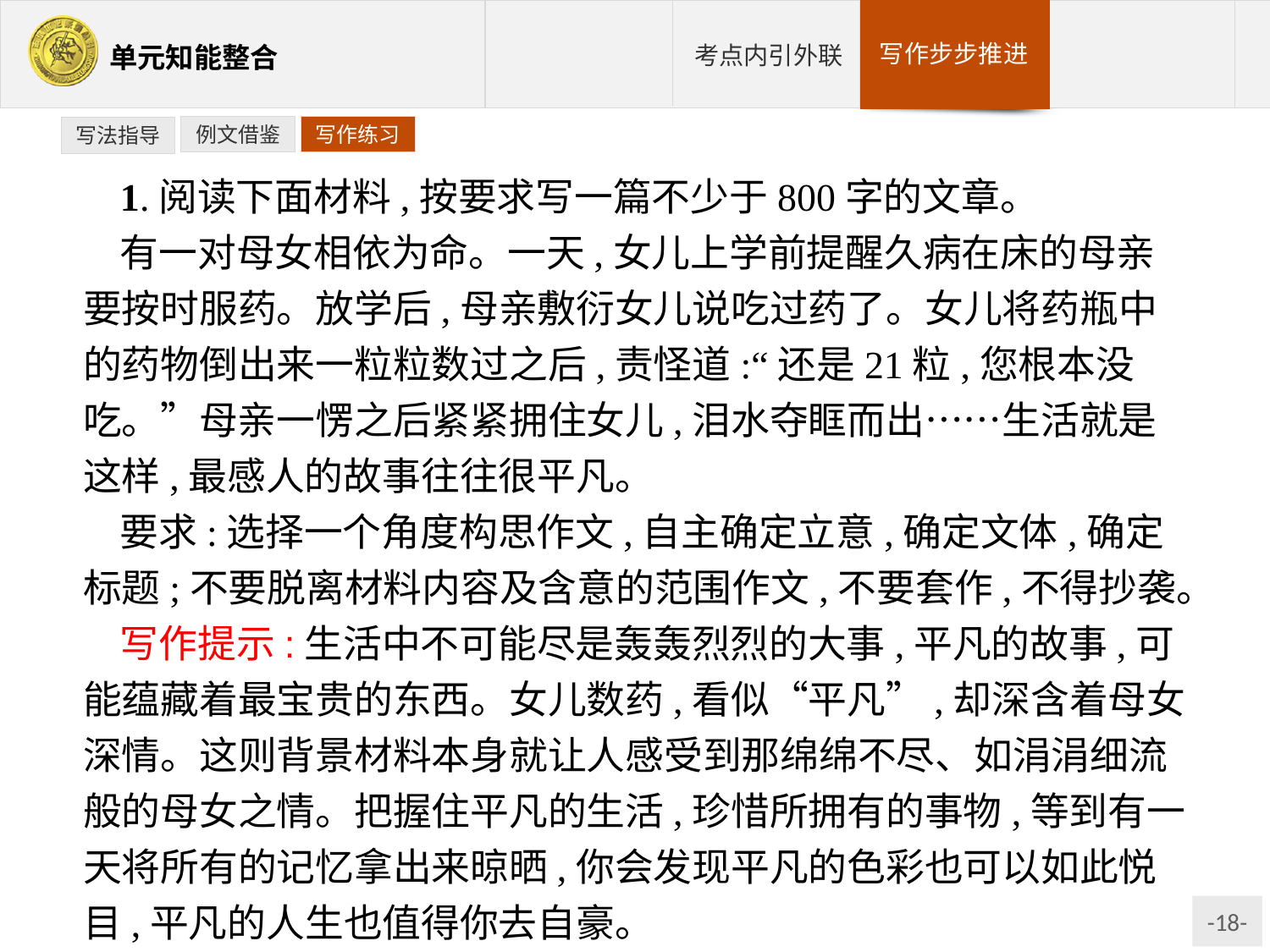

例文借鉴
写作练习
写法指导
1.阅读下面材料,按要求写一篇不少于800字的文章。
有一对母女相依为命。一天,女儿上学前提醒久病在床的母亲要按时服药。放学后,母亲敷衍女儿说吃过药了。女儿将药瓶中的药物倒出来一粒粒数过之后,责怪道:“还是21粒,您根本没吃。”母亲一愣之后紧紧拥住女儿,泪水夺眶而出……生活就是这样,最感人的故事往往很平凡。
要求:选择一个角度构思作文,自主确定立意,确定文体,确定标题;不要脱离材料内容及含意的范围作文,不要套作,不得抄袭。
写作提示:生活中不可能尽是轰轰烈烈的大事,平凡的故事,可能蕴藏着最宝贵的东西。女儿数药,看似“平凡”,却深含着母女深情。这则背景材料本身就让人感受到那绵绵不尽、如涓涓细流般的母女之情。把握住平凡的生活,珍惜所拥有的事物,等到有一天将所有的记忆拿出来晾晒,你会发现平凡的色彩也可以如此悦目,平凡的人生也值得你去自豪。